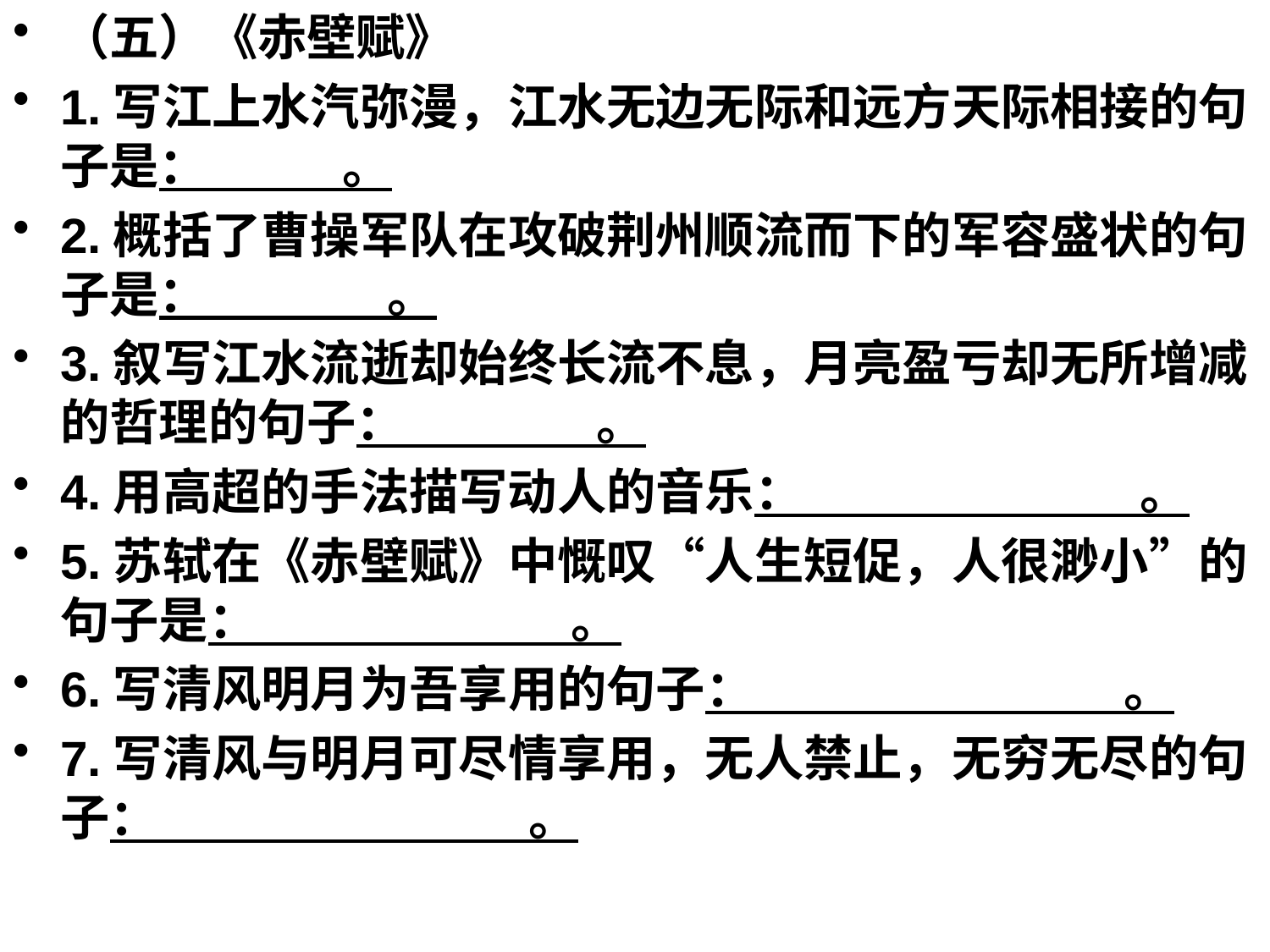

（五）《赤壁赋》
1.写江上水汽弥漫，江水无边无际和远方天际相接的句子是：            。
2.概括了曹操军队在攻破荆州顺流而下的军容盛状的句子是：                。
3.叙写江水流逝却始终长流不息，月亮盈亏却无所增减的哲理的句子：                 。
4.用高超的手法描写动人的音乐：                              。
5.苏轼在《赤壁赋》中慨叹“人生短促，人很渺小”的句子是：                            。
6.写清风明月为吾享用的句子：                                 。
7.写清风与明月可尽情享用，无人禁止，无穷无尽的句子：                                 。
#